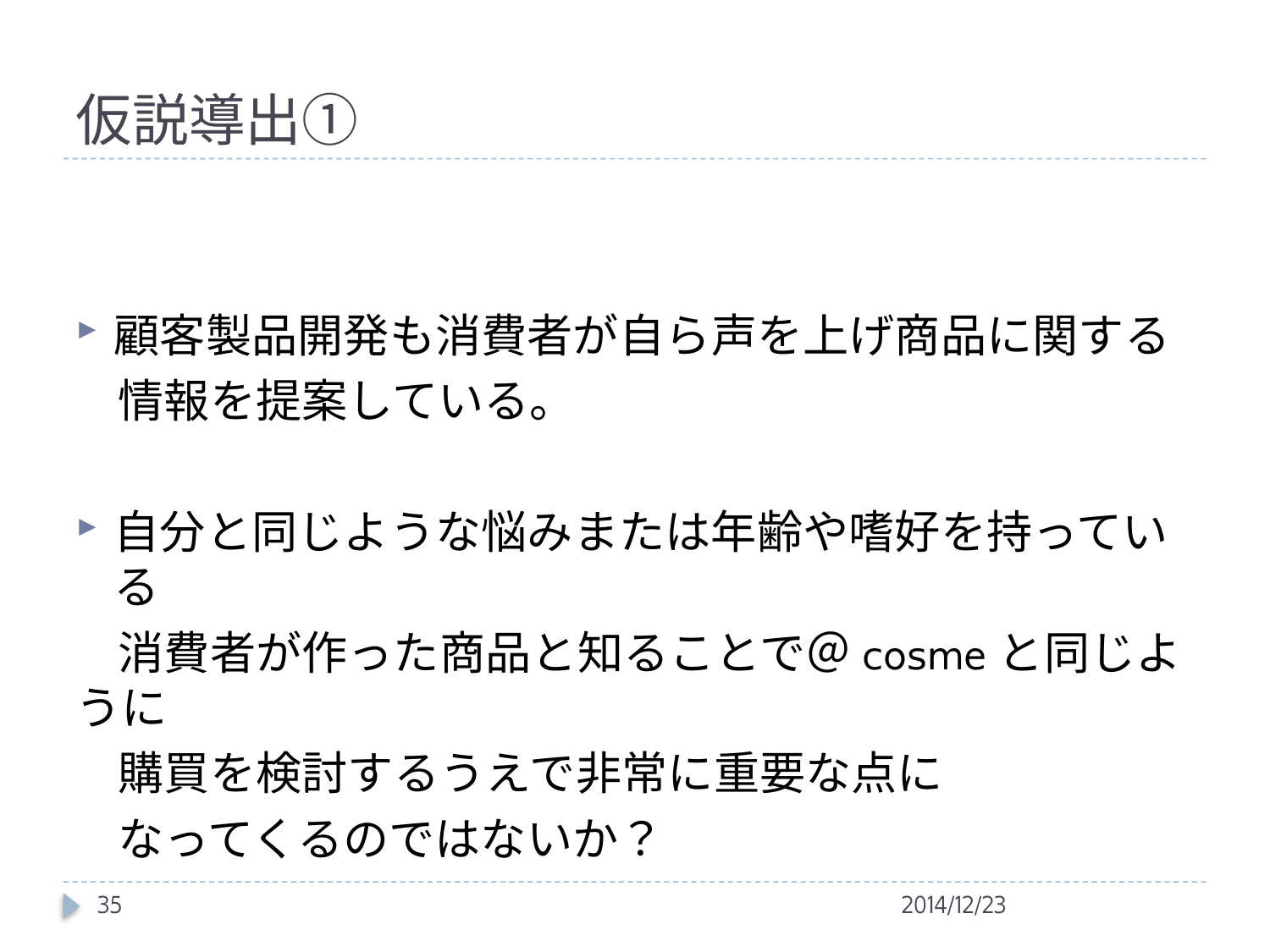

# 仮説導出①

顧客製品開発も消費者が自ら声を上げ商品に関する
   情報を提案している。

自分と同じような悩みまたは年齢や嗜好を持っている
   消費者が作った商品と知ることで＠cosmeと同じように
   購買を検討するうえで非常に重要な点に
   なってくるのではないか？
35
2014/12/23